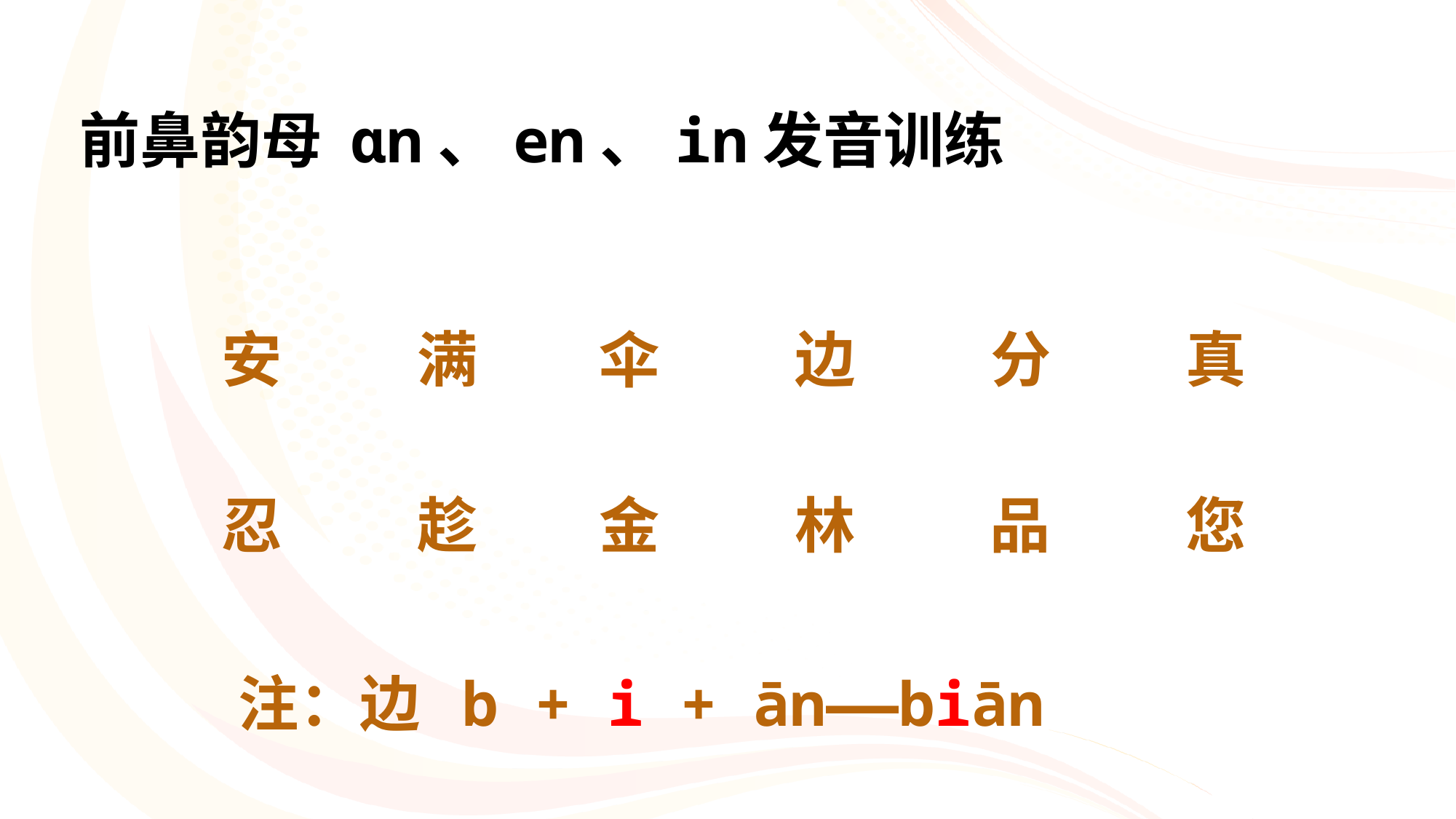

# 前鼻韵母 ɑn、en、in发音训练
安
满
真
边
分
伞
您
品
忍
趁
金
林
注：边  b + i + ān——biān